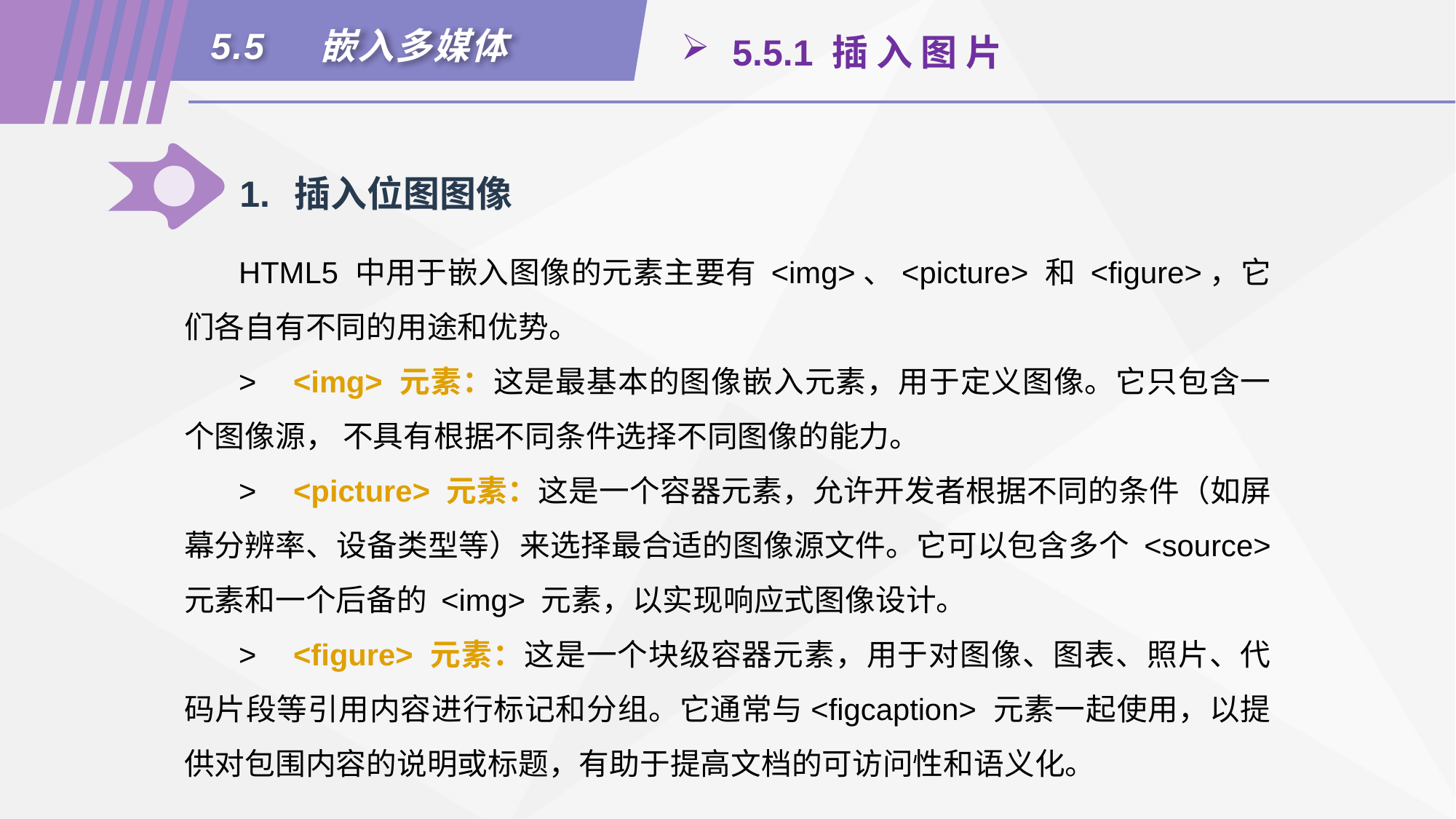

5.5	嵌入多媒体
 5.5.1 插 入 图 片

1.	插入位图图像
HTML5 中用于嵌入图像的元素主要有 <img>、<picture> 和 <figure>，它们各自有不同的用途和优势。
>	<img> 元素：这是最基本的图像嵌入元素，用于定义图像。它只包含一个图像源， 不具有根据不同条件选择不同图像的能力。
>	<picture> 元素：这是一个容器元素，允许开发者根据不同的条件（如屏幕分辨率、设备类型等）来选择最合适的图像源文件。它可以包含多个 <source> 元素和一个后备的 <img> 元素，以实现响应式图像设计。
>	<figure> 元素：这是一个块级容器元素，用于对图像、图表、照片、代码片段等引用内容进行标记和分组。它通常与<figcaption> 元素一起使用，以提供对包围内容的说明或标题，有助于提高文档的可访问性和语义化。